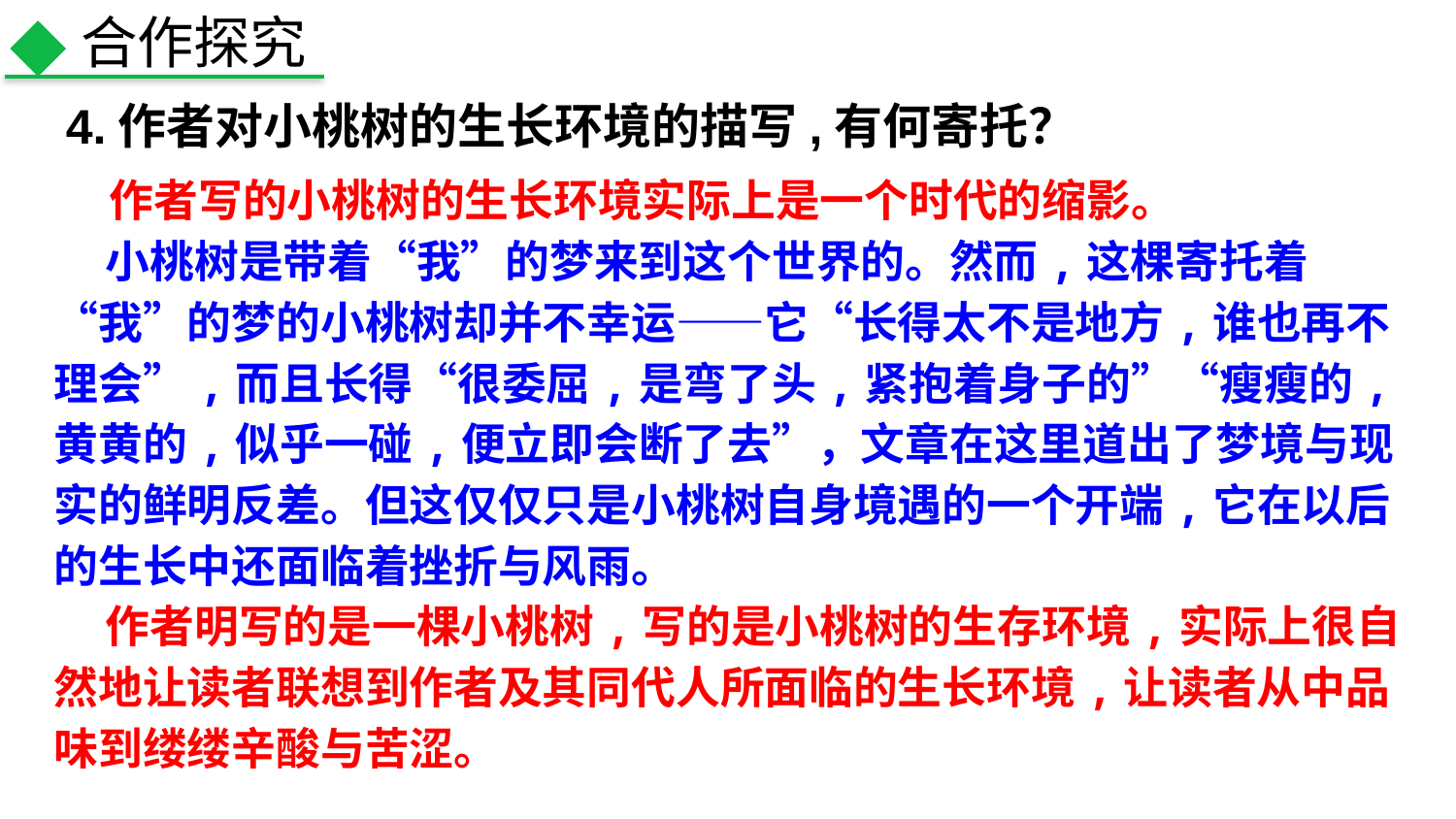

合作探究

4.作者对小桃树的生长环境的描写,有何寄托？
    作者写的小桃树的生长环境实际上是一个时代的缩影。
    小桃树是带着“我”的梦来到这个世界的。然而,这棵寄托着“我”的梦的小桃树却并不幸运——它“长得太不是地方,谁也再不理会”,而且长得“很委屈,是弯了头,紧抱着身子的”“瘦瘦的,黄黄的,似乎一碰,便立即会断了去”，文章在这里道出了梦境与现实的鲜明反差。但这仅仅只是小桃树自身境遇的一个开端,它在以后的生长中还面临着挫折与风雨。
    作者明写的是一棵小桃树,写的是小桃树的生存环境,实际上很自然地让读者联想到作者及其同代人所面临的生长环境,让读者从中品味到缕缕辛酸与苦涩。